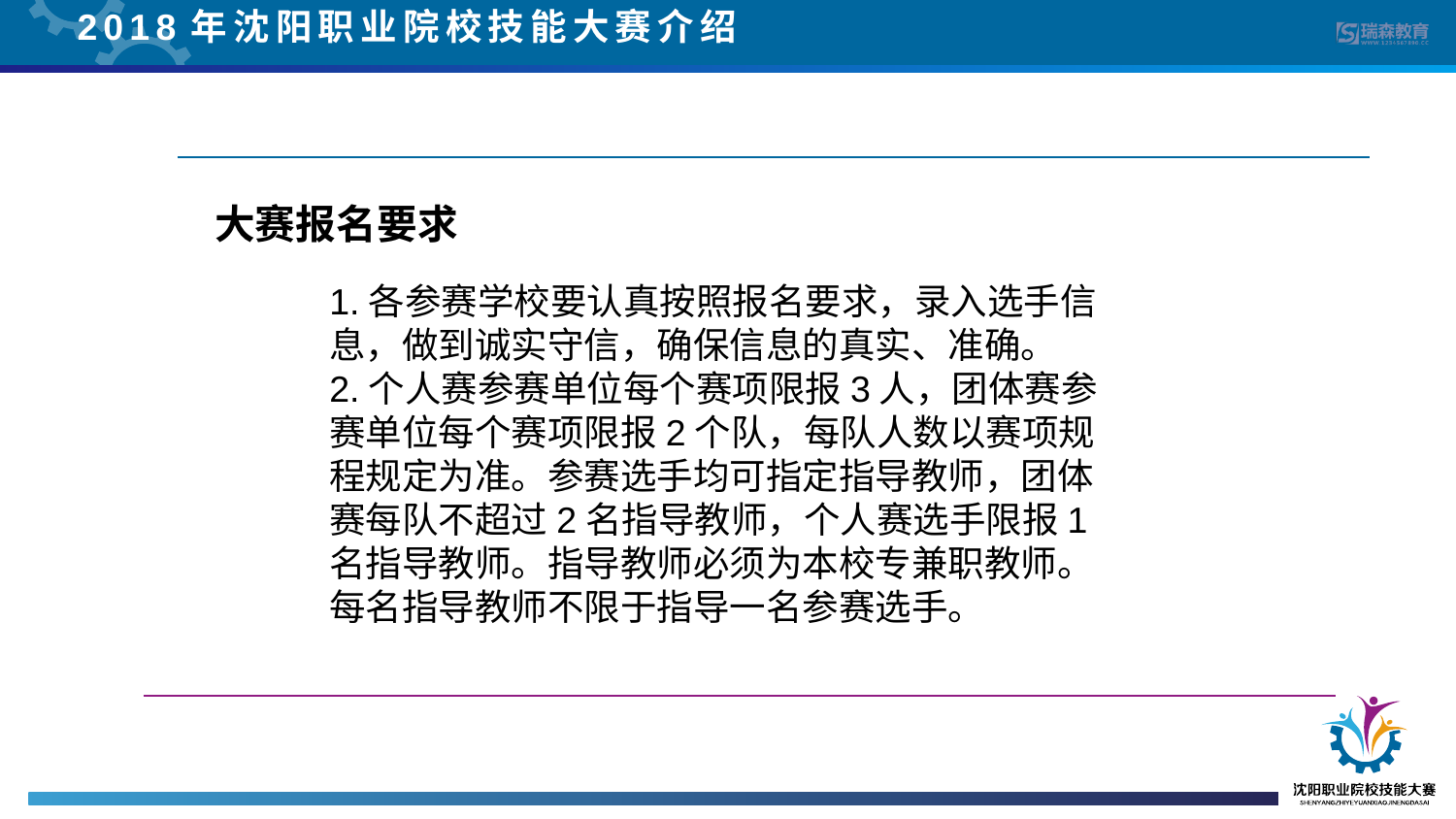

2018年沈阳职业院校技能大赛介绍
大赛报名要求
1.各参赛学校要认真按照报名要求，录入选手信息，做到诚实守信，确保信息的真实、准确。
2.个人赛参赛单位每个赛项限报3人，团体赛参赛单位每个赛项限报2个队，每队人数以赛项规程规定为准。参赛选手均可指定指导教师，团体赛每队不超过2名指导教师，个人赛选手限报1名指导教师。指导教师必须为本校专兼职教师。每名指导教师不限于指导一名参赛选手。
9